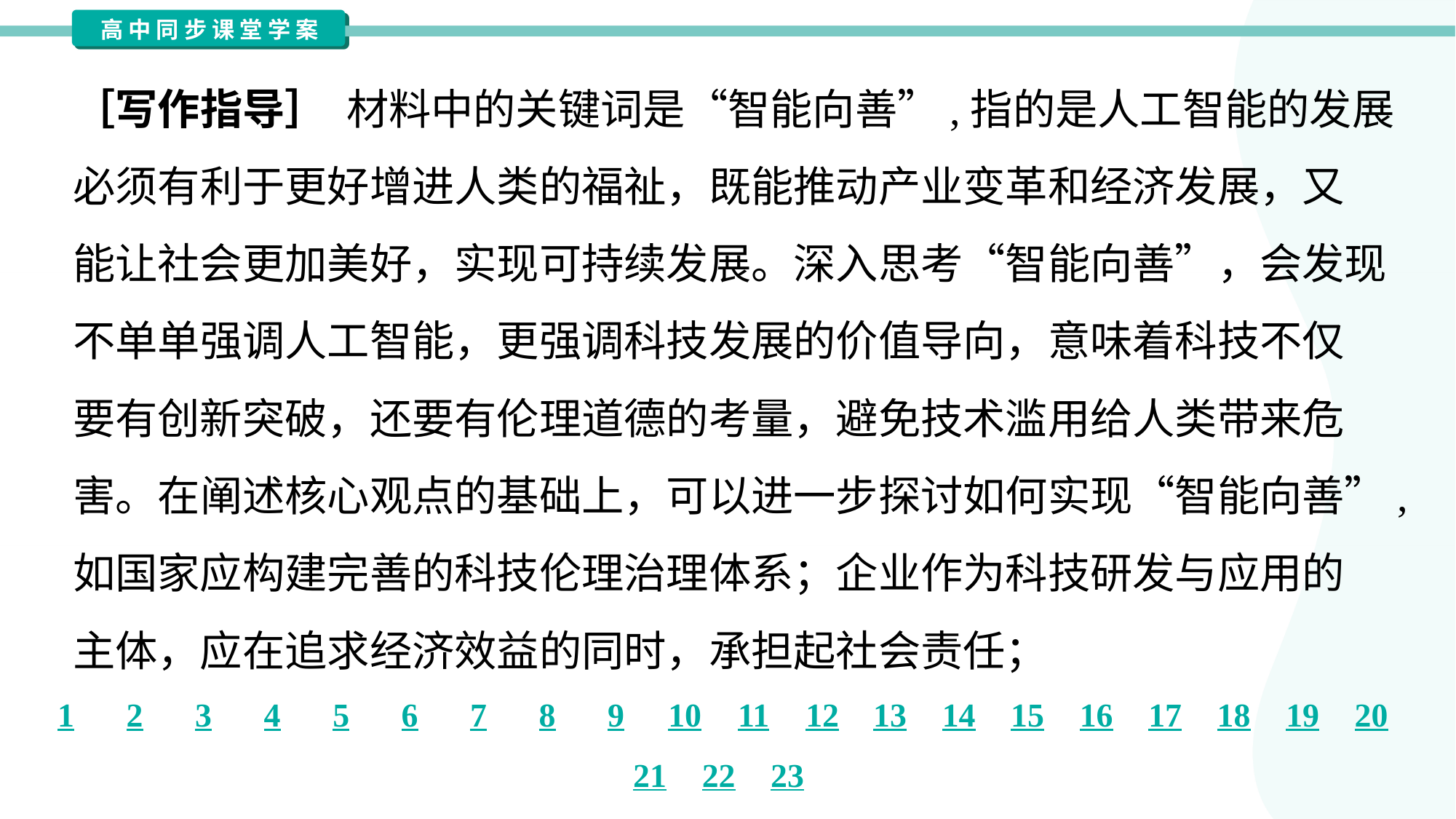

［写作指导］  材料中的关键词是“智能向善”,指的是人工智能的发展
必须有利于更好增进人类的福祉，既能推动产业变革和经济发展，又
能让社会更加美好，实现可持续发展。深入思考“智能向善”，会发现
不单单强调人工智能，更强调科技发展的价值导向，意味着科技不仅
要有创新突破，还要有伦理道德的考量，避免技术滥用给人类带来危
害。在阐述核心观点的基础上，可以进一步探讨如何实现“智能向善”,
如国家应构建完善的科技伦理治理体系；企业作为科技研发与应用的
主体，应在追求经济效益的同时，承担起社会责任；